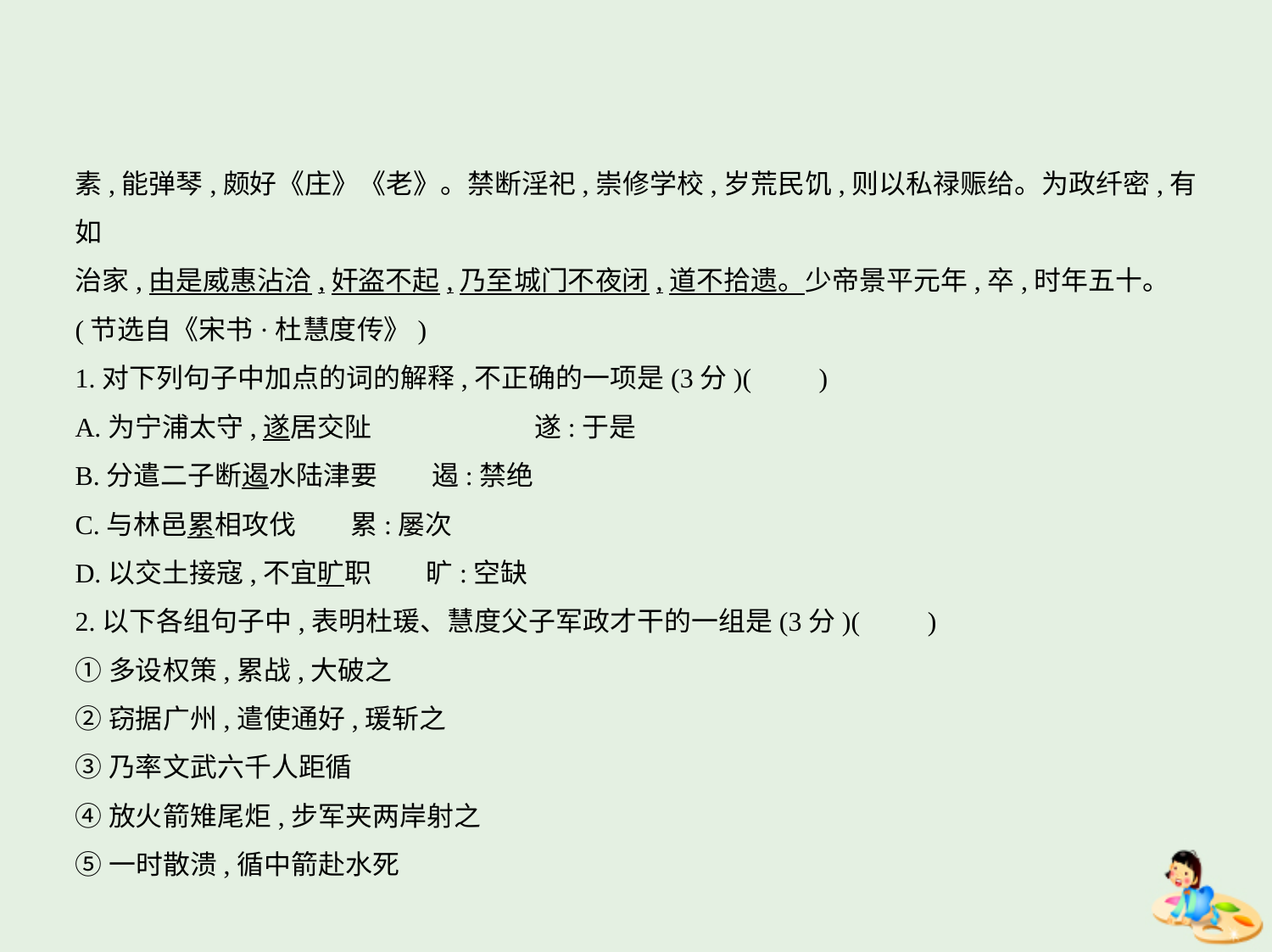

素,能弹琴,颇好《庄》《老》。禁断淫祀,崇修学校,岁荒民饥,则以私禄赈给。为政纤密,有如
治家,由是威惠沾洽,奸盗不起,乃至城门不夜闭,道不拾遗。少帝景平元年,卒,时年五十。
(节选自《宋书·杜慧度传》)
1.对下列句子中加点的词的解释,不正确的一项是(3分)(　　)
A.为宁浦太守,遂居交阯　　　　　　遂:于是
B.分遣二子断遏水陆津要　　遏:禁绝
C.与林邑累相攻伐　　累:屡次
D.以交土接寇,不宜旷职　　旷:空缺
2.以下各组句子中,表明杜瑗、慧度父子军政才干的一组是(3分)(　　)
①多设权策,累战,大破之
②窃据广州,遣使通好,瑗斩之
③乃率文武六千人距循
④放火箭雉尾炬,步军夹两岸射之
⑤一时散溃,循中箭赴水死